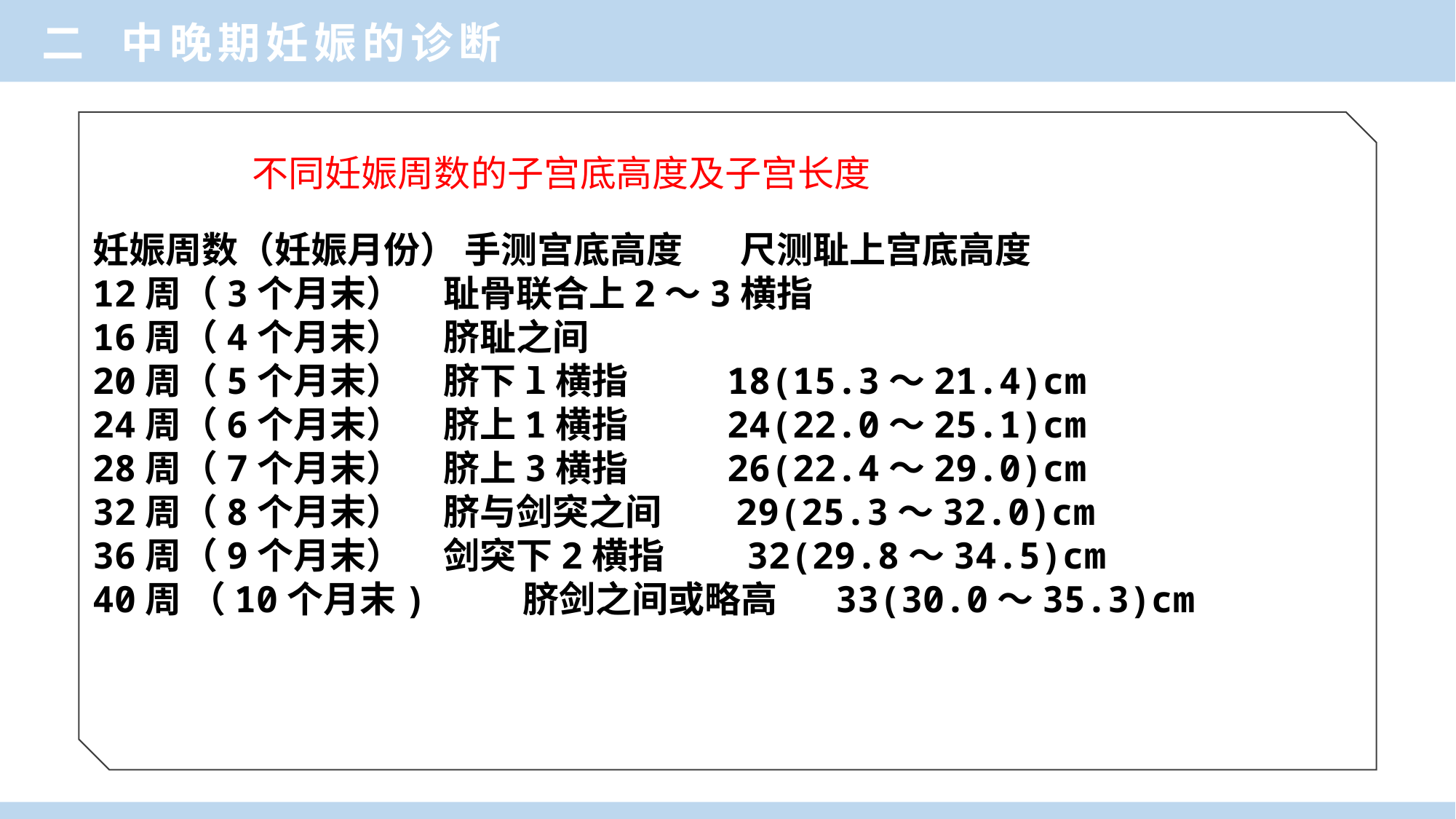

二  中晚期妊娠的诊断

不同妊娠周数的子宫底高度及子宫长度
妊娠周数（妊娠月份） 手测宫底高度       尺测耻上宫底高度
12周（3个月末）     耻骨联合上2～3横指
16周（4个月末）     脐耻之间
20周（5个月末）     脐下l横指           18(15.3～21.4)cm
24周（6个月末）     脐上1横指           24(22.0～25.1)cm
28周（7个月末）     脐上3横指           26(22.4～29.0)cm
32周（8个月末）     脐与剑突之间        29(25.3～32.0)cm
36周（9个月末）     剑突下2横指         32(29.8～34.5)cm
40周 （10个月末)    脐剑之间或略高      33(30.0～35.3)cm